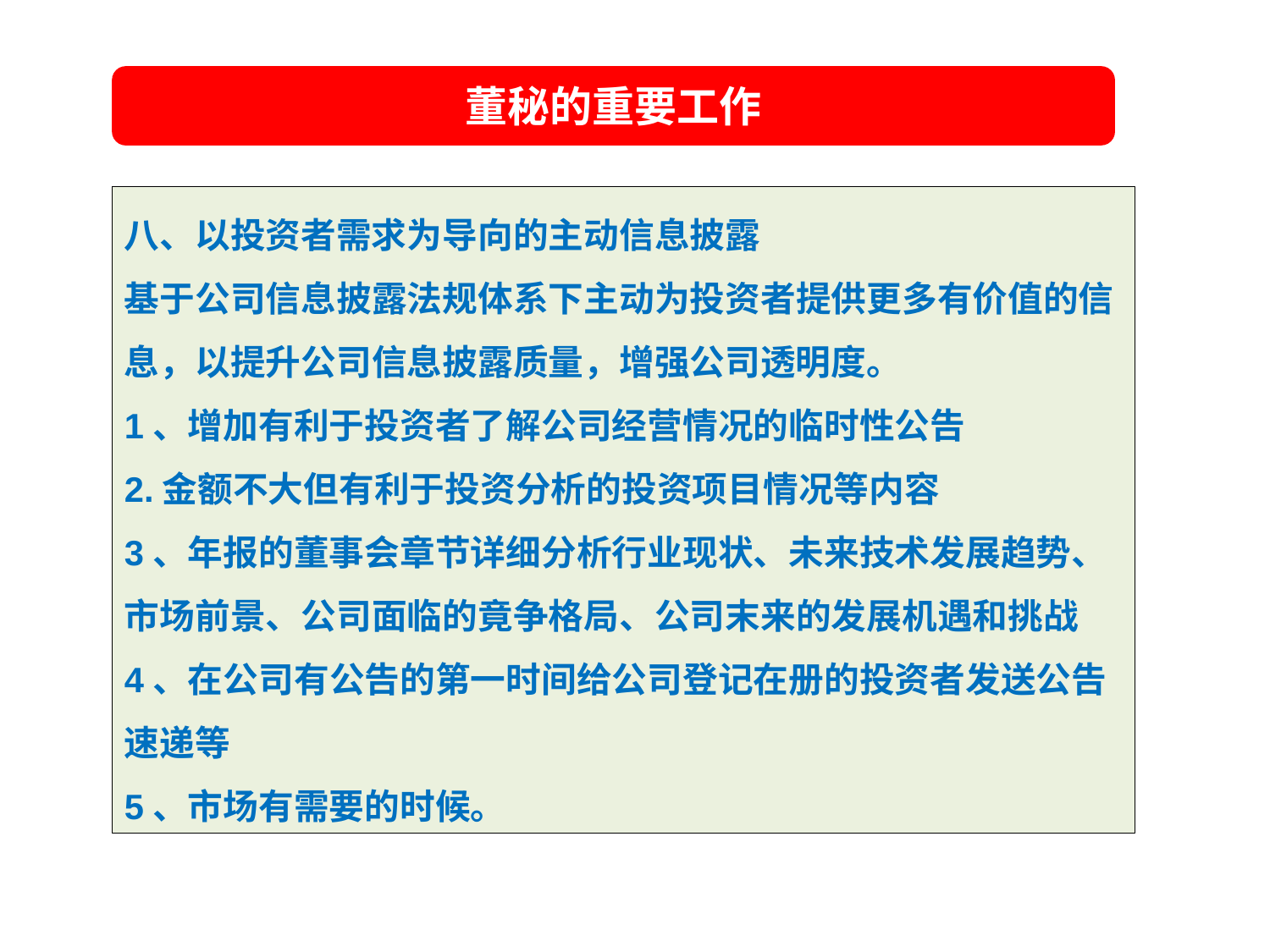

董秘的重要工作
八、以投资者需求为导向的主动信息披露
基于公司信息披露法规体系下主动为投资者提供更多有价值的信息，以提升公司信息披露质量，增强公司透明度。
1、增加有利于投资者了解公司经营情况的临时性公告
2.金额不大但有利于投资分析的投资项目情况等内容
3、年报的董事会章节详细分析行业现状、未来技术发展趋势、市场前景、公司面临的竟争格局、公司末来的发展机遇和挑战
4、在公司有公告的第一时间给公司登记在册的投资者发送公告速递等
5、市场有需要的时候。
夯实基础
提升市值
加发展